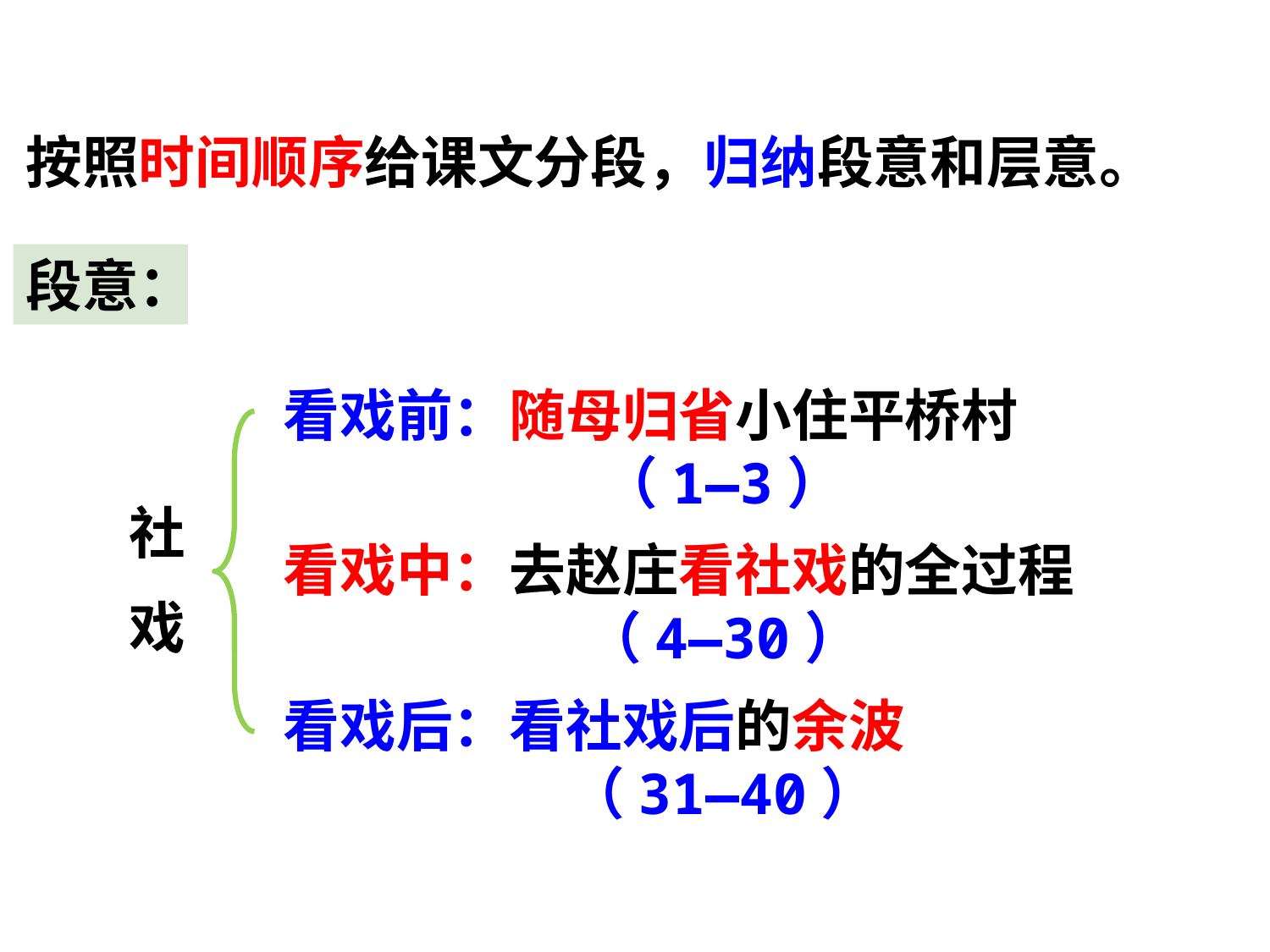

按照时间顺序给课文分段，归纳段意和层意。
段意：
看戏前：随母归省小住平桥村
（1—3）

社

戏
看戏中：去赵庄看社戏的全过程
（4—30）
看戏后：看社戏后的余波
（31—40）